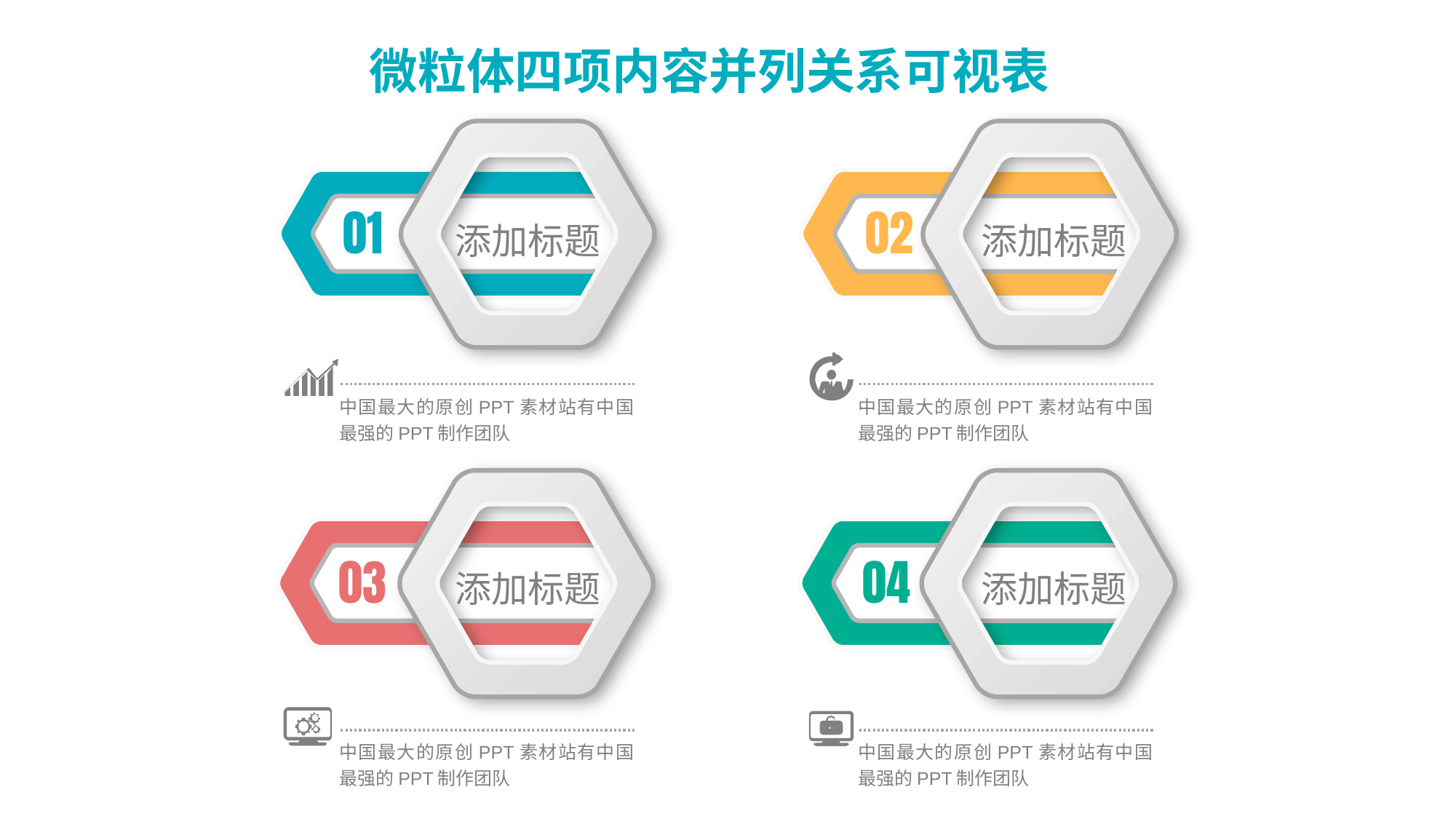

01
02
添加标题
添加标题

中国最大的原创PPT素材站有中国最强的PPT制作团队
中国最大的原创PPT素材站有中国最强的PPT制作团队

03
04
添加标题
添加标题

中国最大的原创PPT素材站有中国最强的PPT制作团队
中国最大的原创PPT素材站有中国最强的PPT制作团队